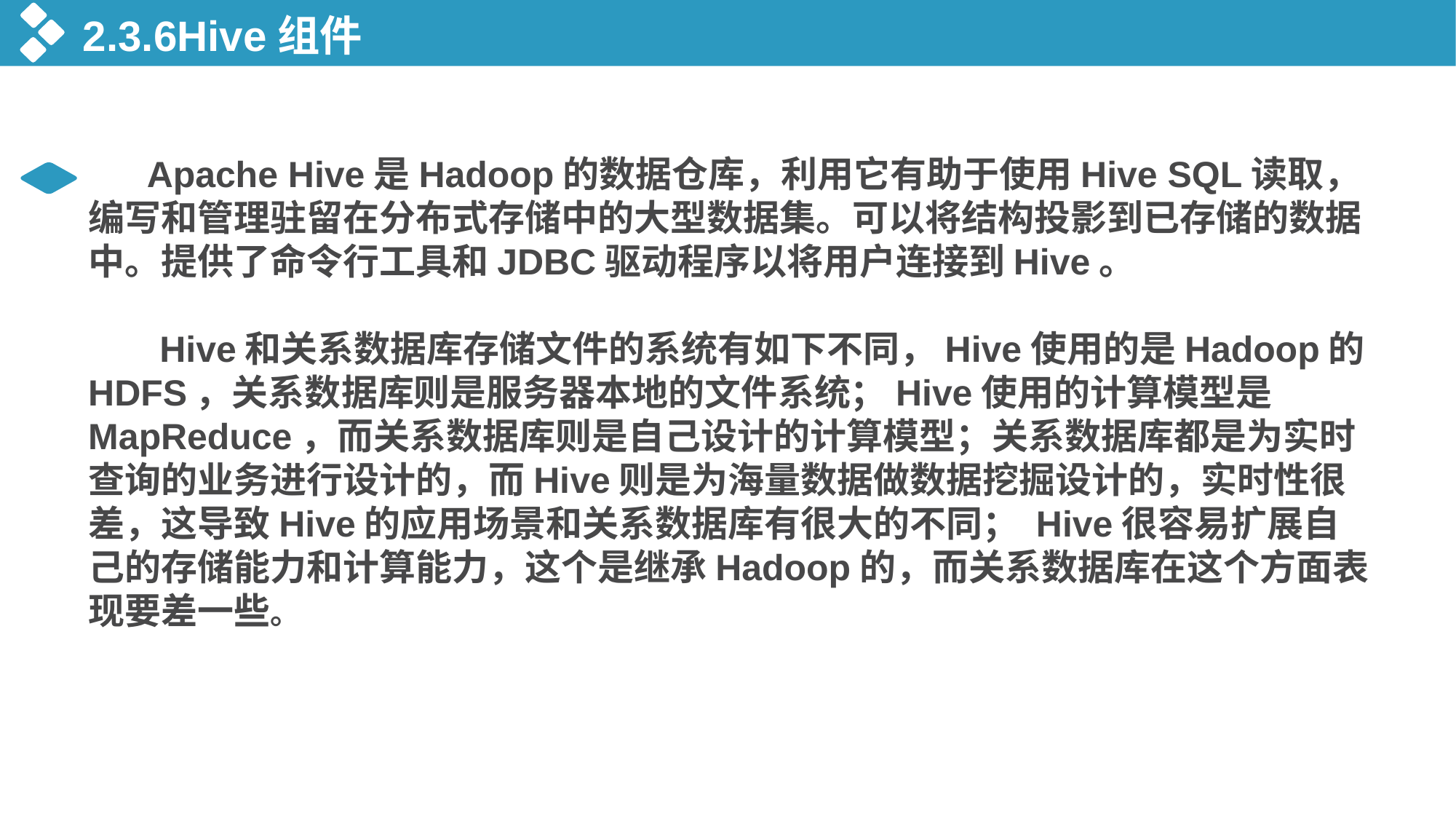

2.3.6Hive组件
       Apache Hive是Hadoop的数据仓库，利用它有助于使用Hive SQL读取，编写和管理驻留在分布式存储中的大型数据集。可以将结构投影到已存储的数据中。提供了命令行工具和JDBC驱动程序以将用户连接到Hive。

       Hive和关系数据库存储文件的系统有如下不同，Hive使用的是Hadoop的HDFS，关系数据库则是服务器本地的文件系统；Hive使用的计算模型是MapReduce，而关系数据库则是自己设计的计算模型；关系数据库都是为实时查询的业务进行设计的，而Hive则是为海量数据做数据挖掘设计的，实时性很差，这导致Hive的应用场景和关系数据库有很大的不同； Hive很容易扩展自己的存储能力和计算能力，这个是继承Hadoop的，而关系数据库在这个方面表现要差一些。